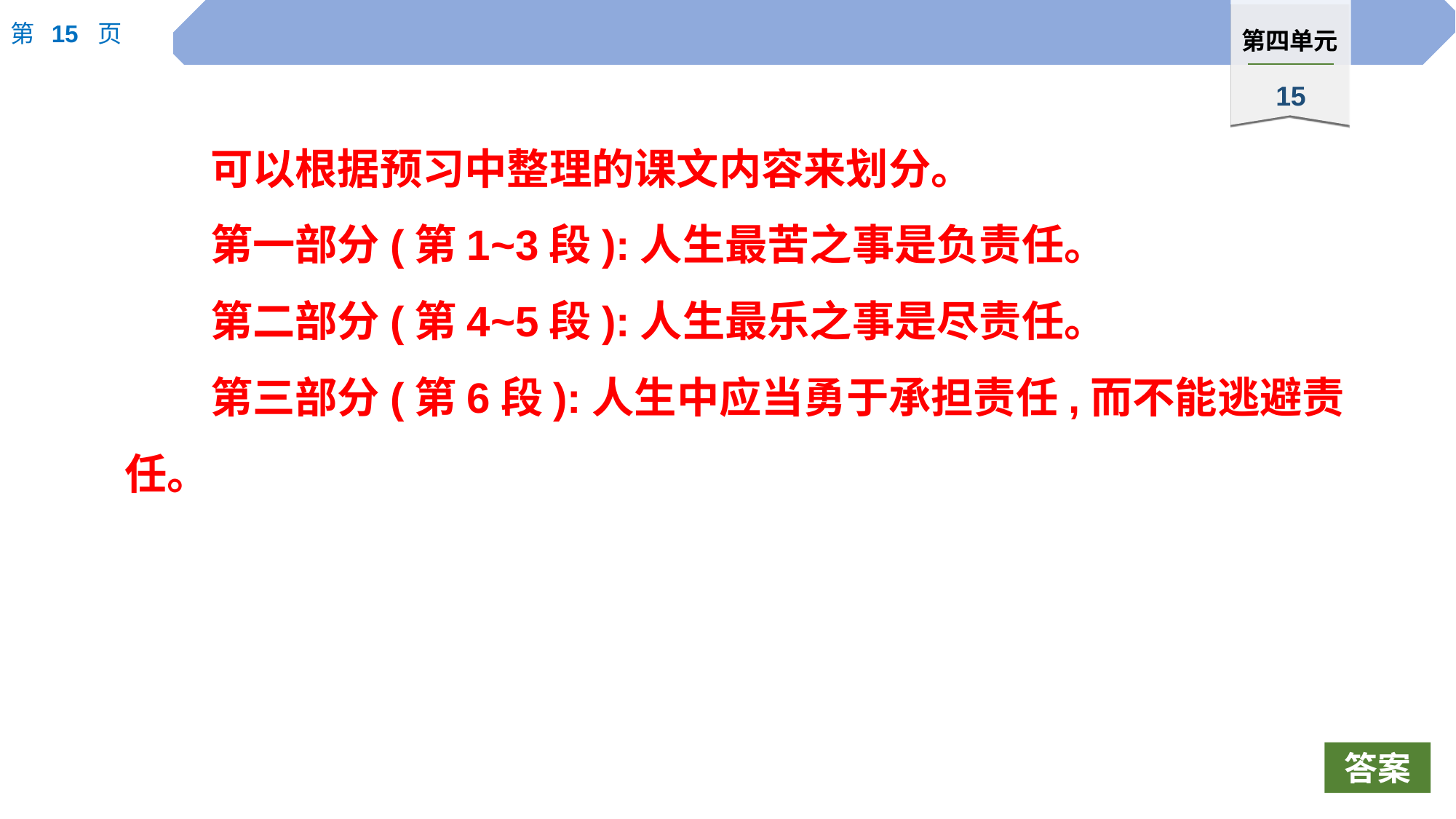

可以根据预习中整理的课文内容来划分。
第一部分(第1~3段):人生最苦之事是负责任。
第二部分(第4~5段):人生最乐之事是尽责任。
第三部分(第6段):人生中应当勇于承担责任,而不能逃避责任。
答案